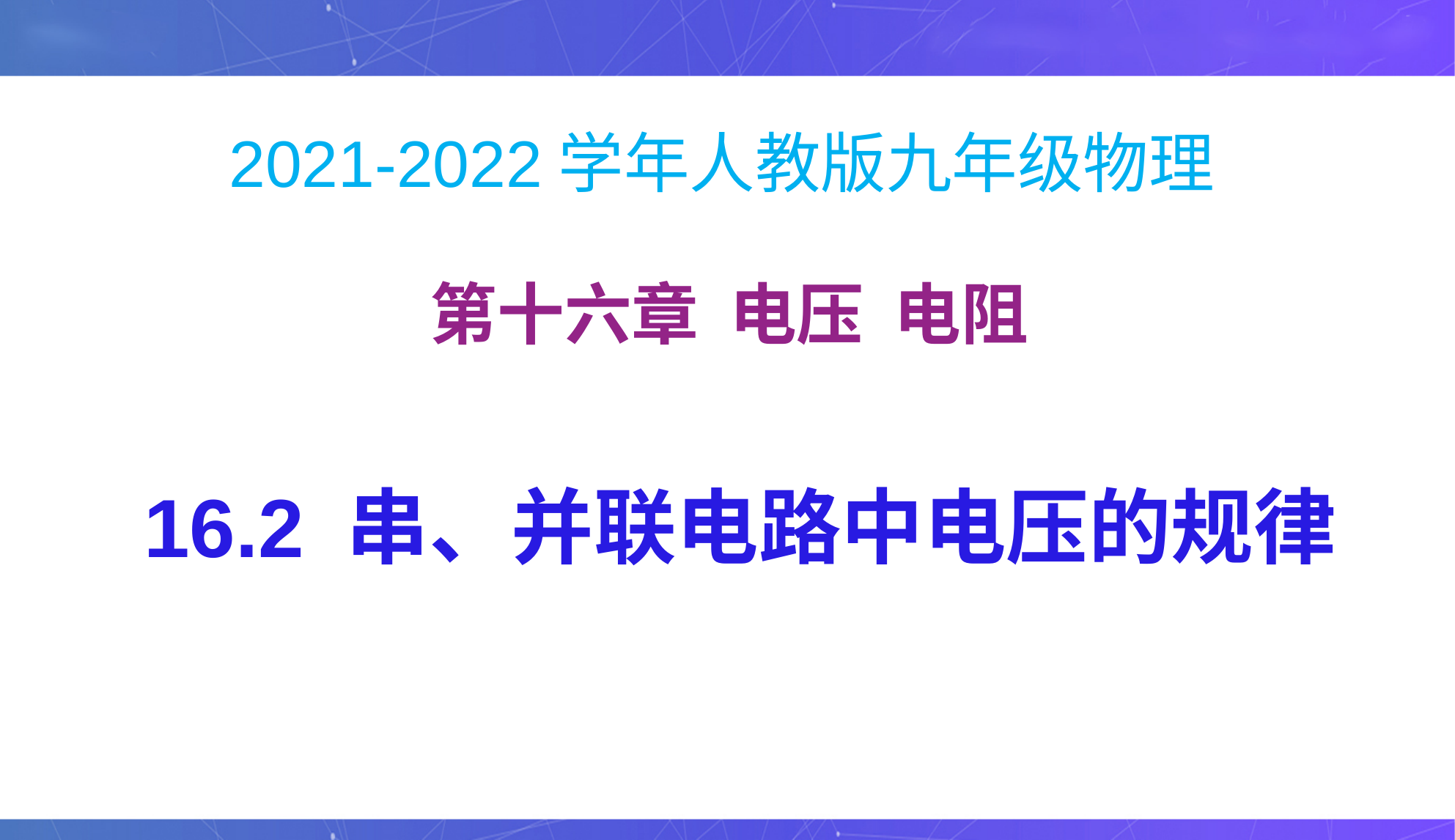

# 2021-2022学年人教版九年级物理
第十六章  电压  电阻
16.2 串、并联电路中电压的规律